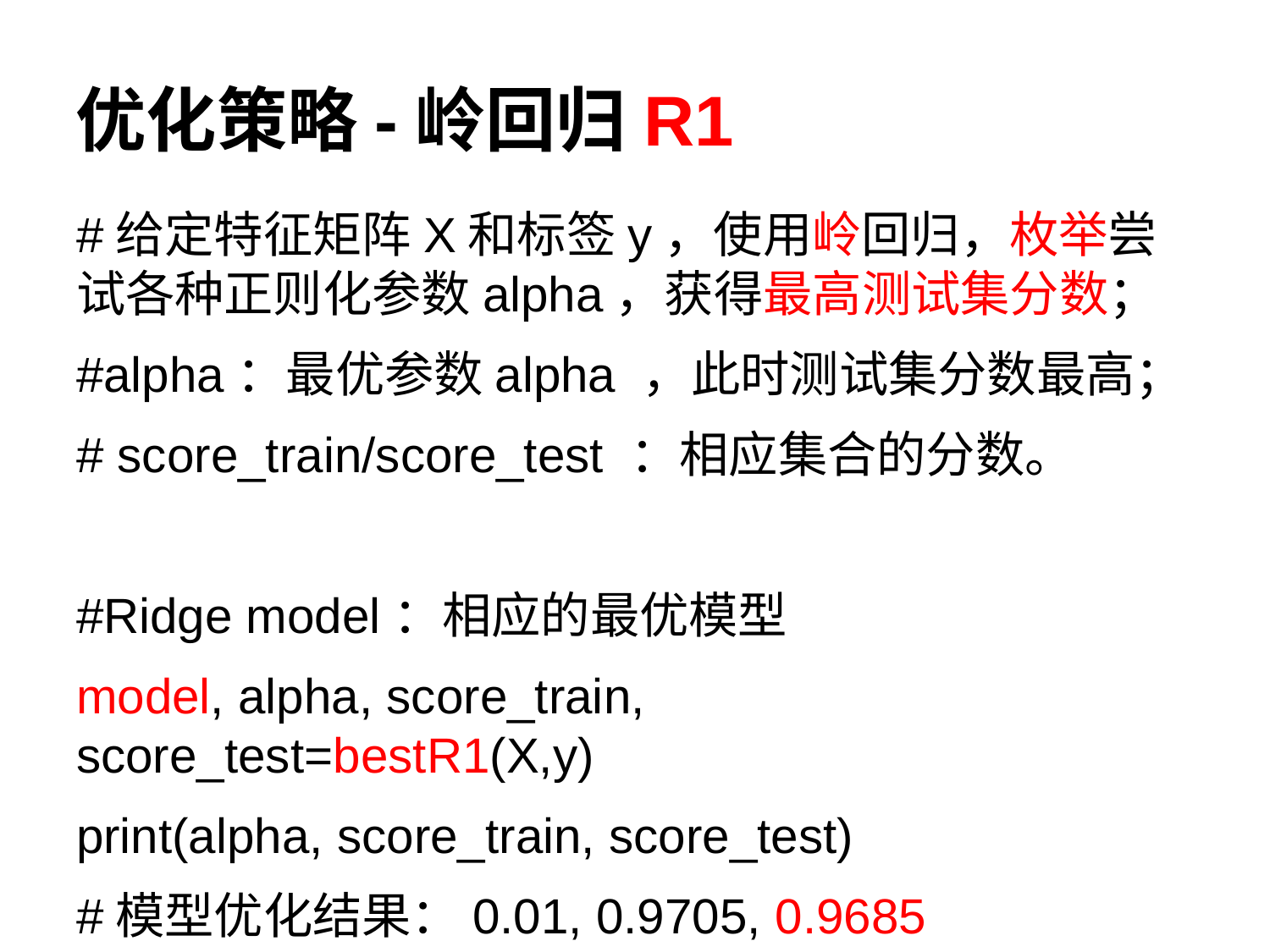

# 优化策略-岭回归R1
#给定特征矩阵X和标签y，使用岭回归，枚举尝试各种正则化参数alpha，获得最高测试集分数；
#alpha：最优参数alpha ，此时测试集分数最高；
# score_train/score_test ：相应集合的分数。

#Ridge model：相应的最优模型
model, alpha, score_train, score_test=bestR1(X,y)
print(alpha, score_train, score_test)
#模型优化结果：0.01, 0.9705, 0.9685